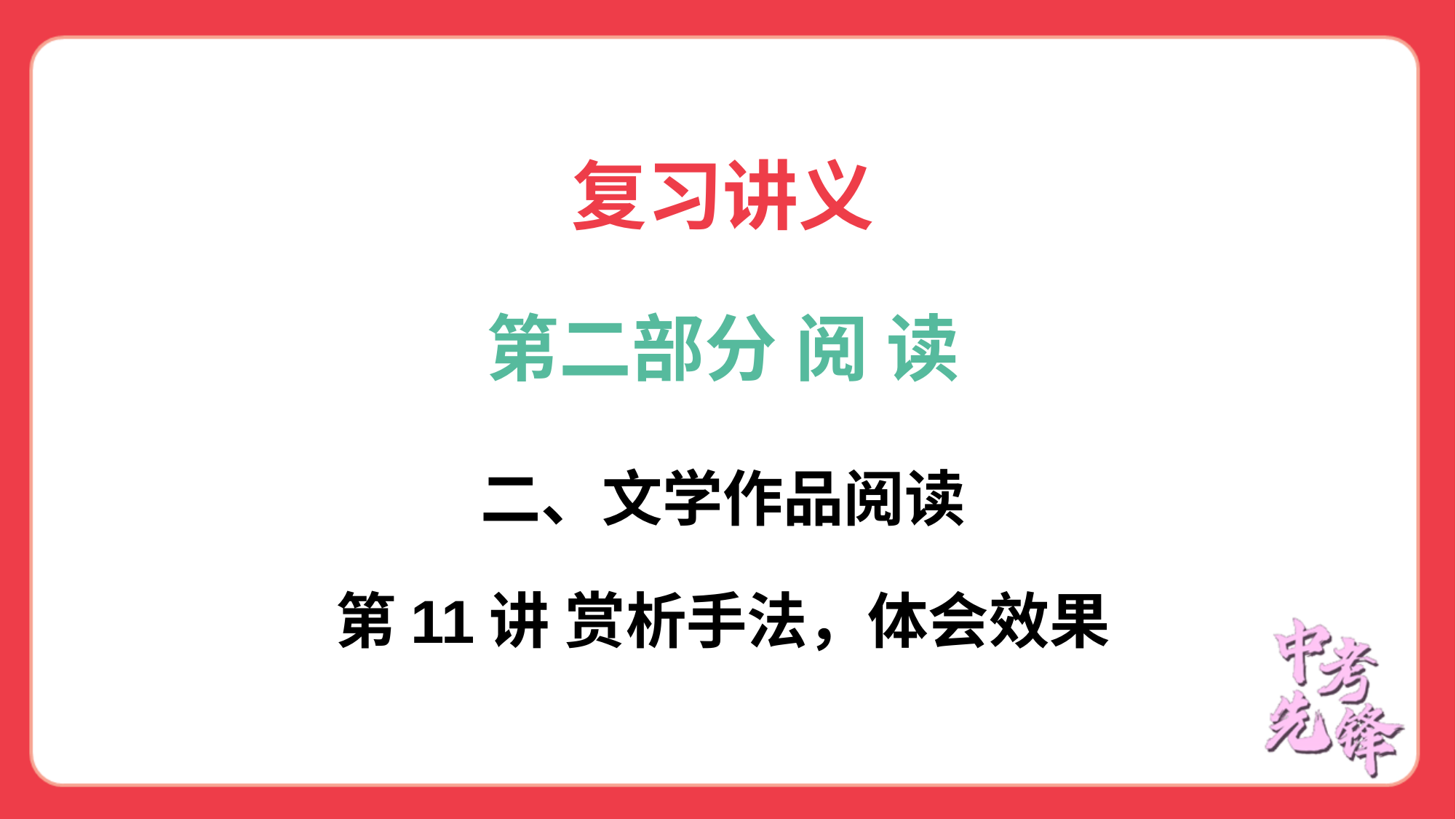

复习讲义
第二部分 阅 读
二、文学作品阅读
第11讲 赏析手法，体会效果